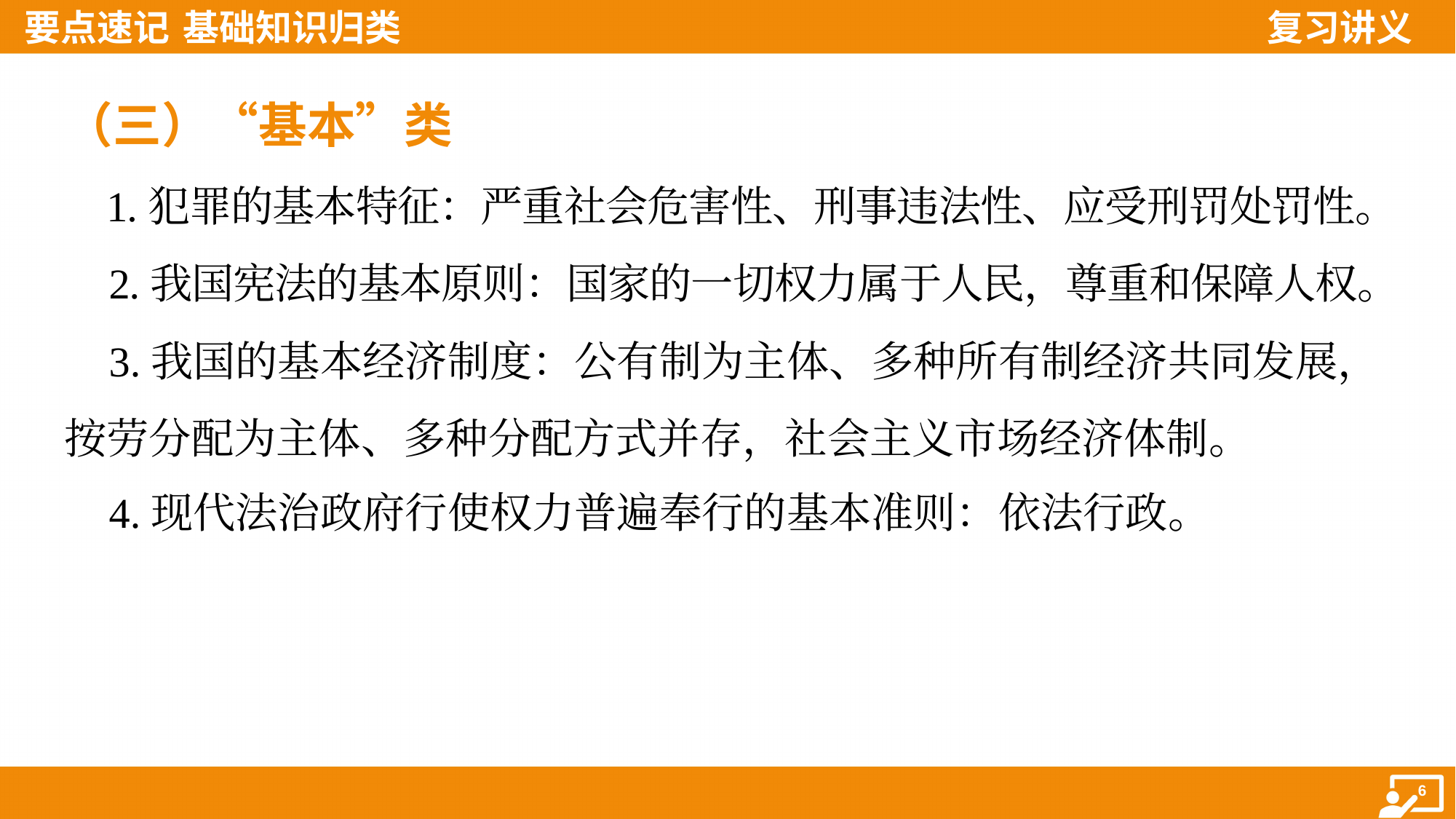

（三）“基本”类
    1.犯罪的基本特征：严重社会危害性、刑事违法性、应受刑罚处罚性。
    2.我国宪法的基本原则：国家的一切权力属于人民，尊重和保障人权。
    3.我国的基本经济制度：公有制为主体、多种所有制经济共同发展，
按劳分配为主体、多种分配方式并存，社会主义市场经济体制。
    4.现代法治政府行使权力普遍奉行的基本准则：依法行政。